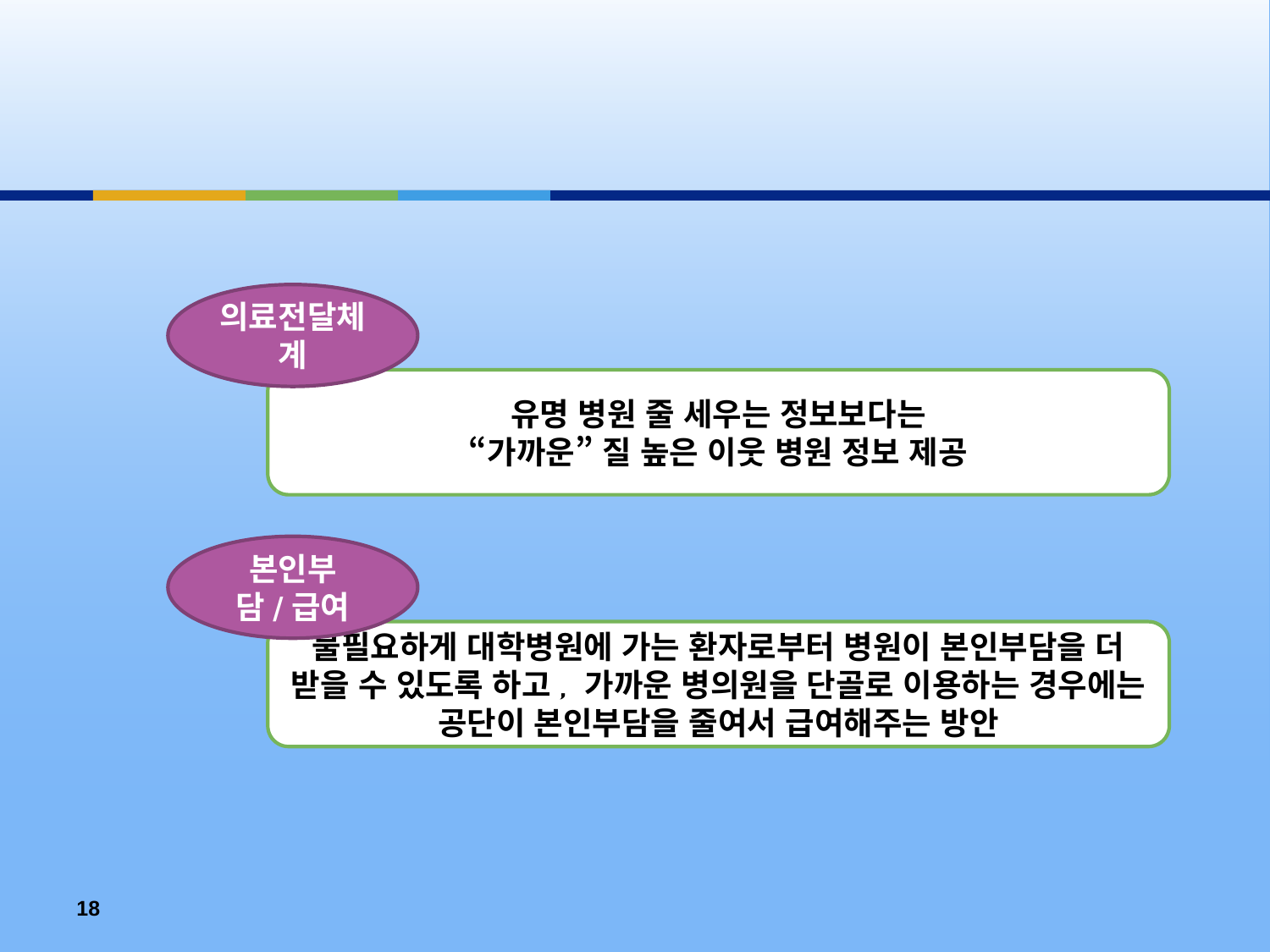

#
의료전달체계
유명 병원 줄 세우는 정보보다는
“가까운” 질 높은 이웃 병원 정보 제공
본인부담/급여
불필요하게 대학병원에 가는 환자로부터 병원이 본인부담을 더 받을 수 있도록 하고, 가까운 병의원을 단골로 이용하는 경우에는 공단이 본인부담을 줄여서 급여해주는 방안
18